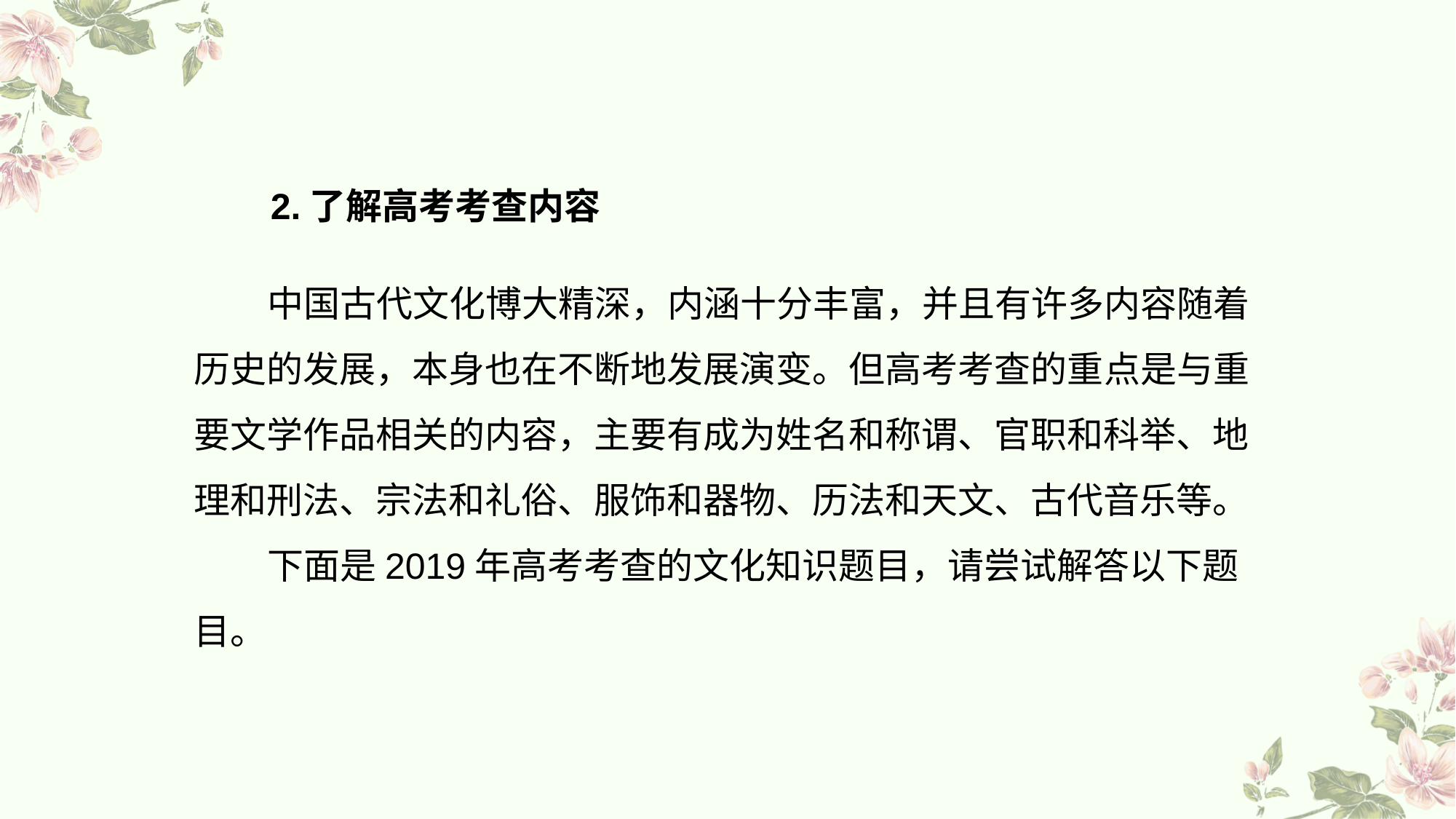

# 2.了解高考考查内容
中国古代文化博大精深，内涵十分丰富，并且有许多内容随着历史的发展，本身也在不断地发展演变。但高考考查的重点是与重要文学作品相关的内容，主要有成为姓名和称谓、官职和科举、地理和刑法、宗法和礼俗、服饰和器物、历法和天文、古代音乐等。
下面是2019年高考考查的文化知识题目，请尝试解答以下题目。